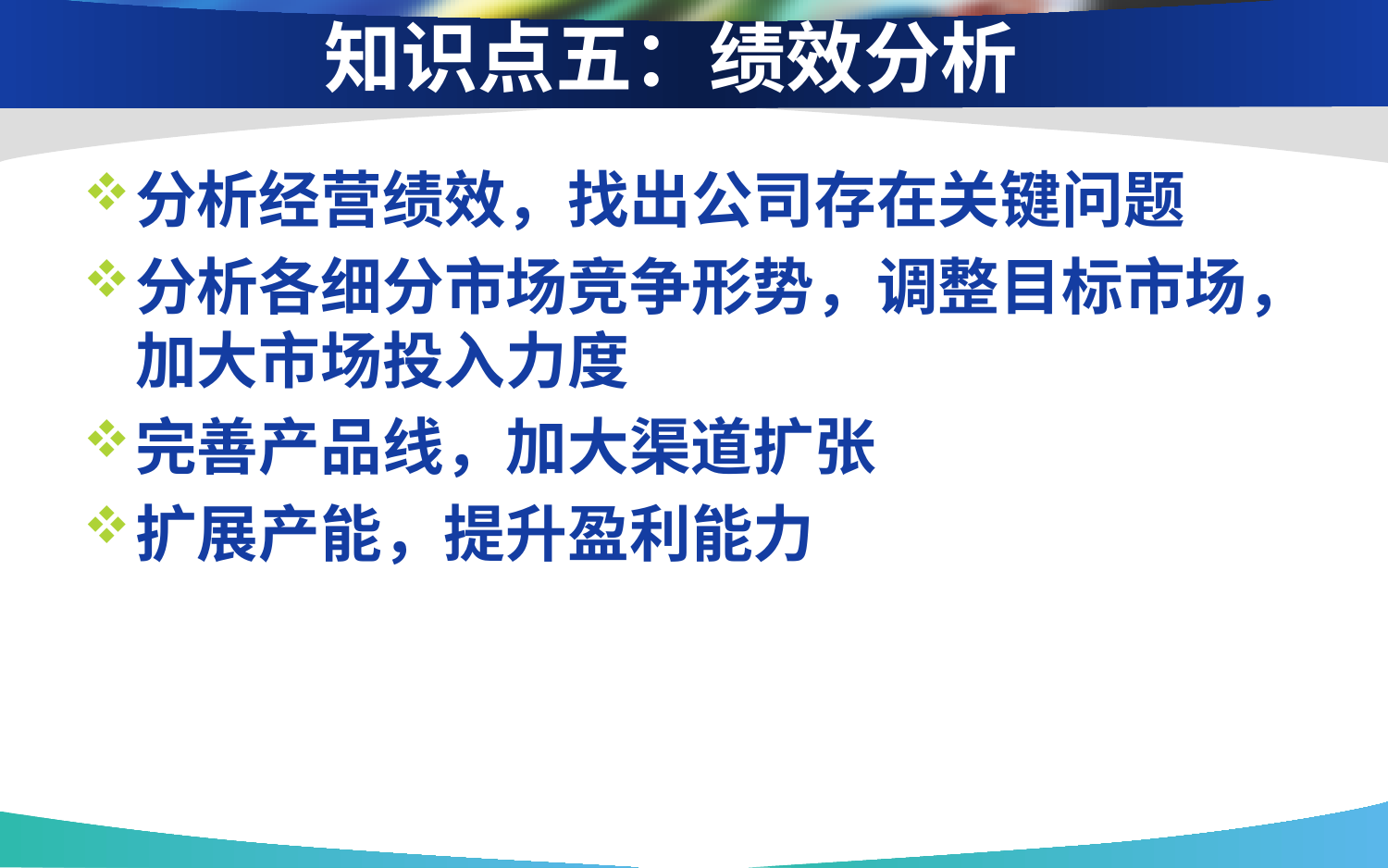

# 知识点五：绩效分析
分析经营绩效，找出公司存在关键问题
分析各细分市场竞争形势，调整目标市场，加大市场投入力度
完善产品线，加大渠道扩张
扩展产能，提升盈利能力